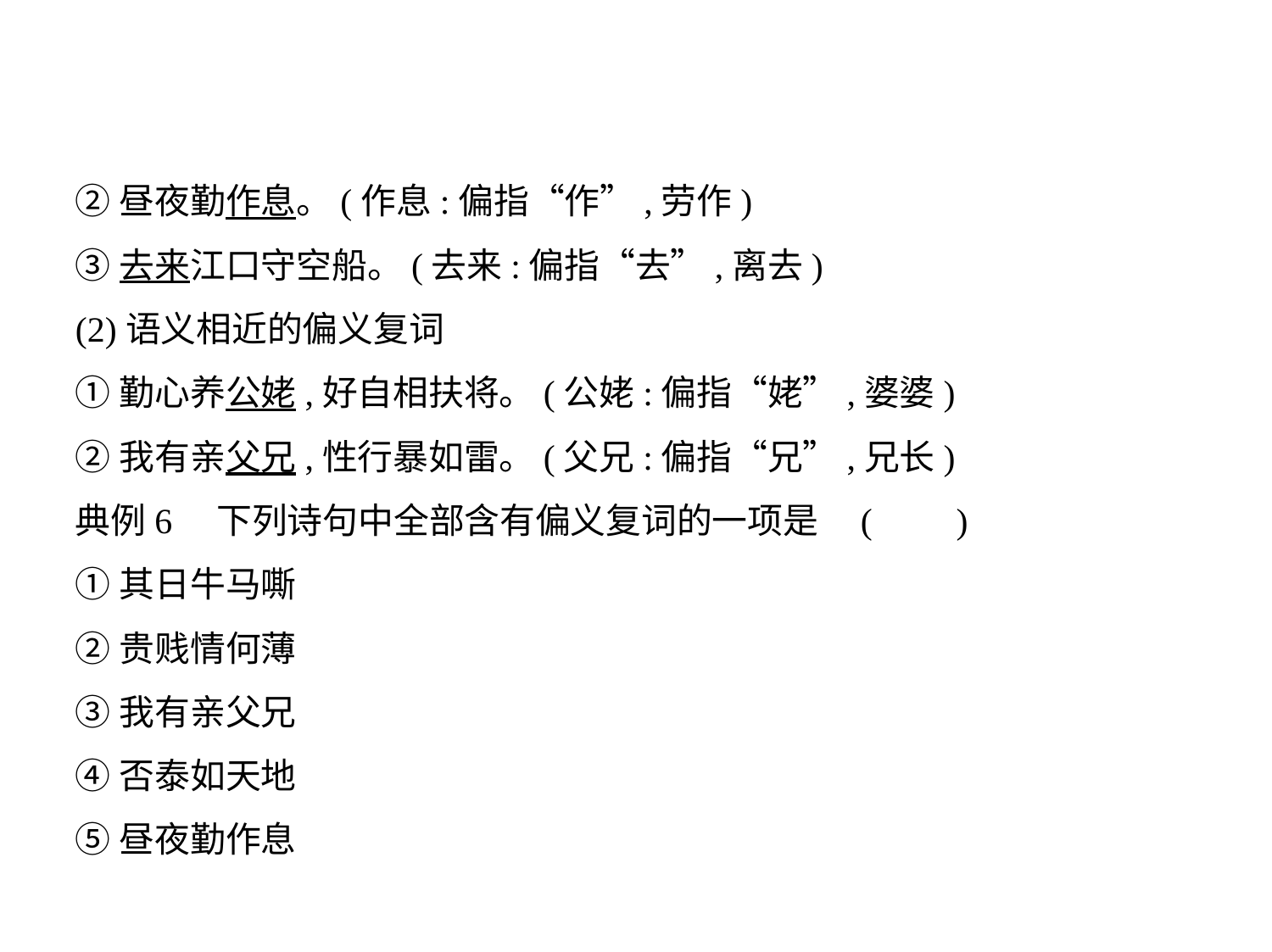

②昼夜勤作息。(作息:偏指“作”,劳作)
③去来江口守空船。(去来:偏指“去”,离去)
(2)语义相近的偏义复词
①勤心养公姥,好自相扶将。(公姥:偏指“姥”,婆婆)
②我有亲父兄,性行暴如雷。(父兄:偏指“兄”,兄长)
典例6　下列诗句中全部含有偏义复词的一项是 (　    )
①其日牛马嘶
②贵贱情何薄
③我有亲父兄
④否泰如天地
⑤昼夜勤作息